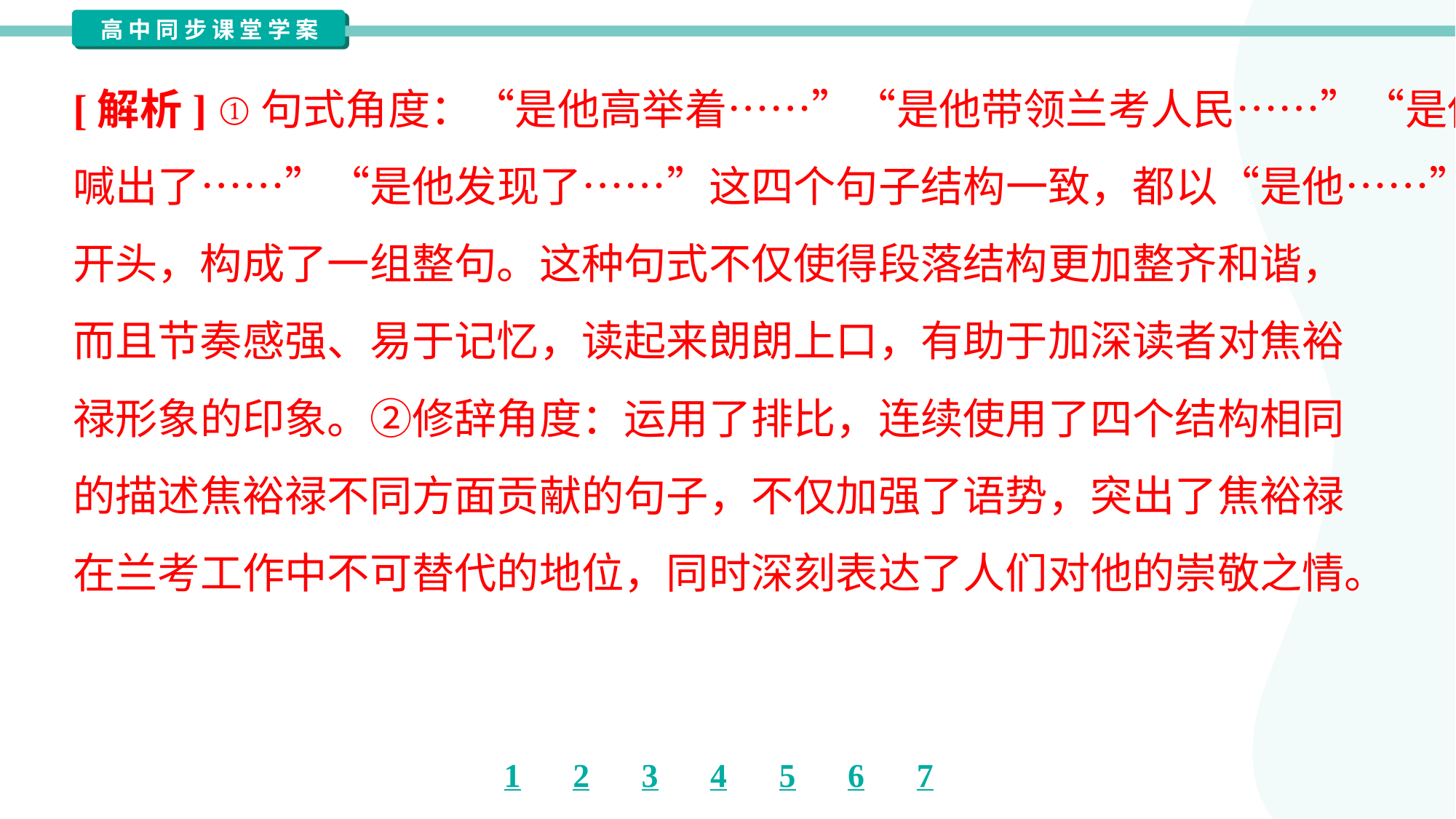

[解析] ①句式角度：“是他高举着……”“是他带领兰考人民……”“是他
喊出了……”“是他发现了……”这四个句子结构一致，都以“是他……”
开头，构成了一组整句。这种句式不仅使得段落结构更加整齐和谐，
而且节奏感强、易于记忆，读起来朗朗上口，有助于加深读者对焦裕
禄形象的印象。②修辞角度：运用了排比，连续使用了四个结构相同
的描述焦裕禄不同方面贡献的句子，不仅加强了语势，突出了焦裕禄
在兰考工作中不可替代的地位，同时深刻表达了人们对他的崇敬之情。